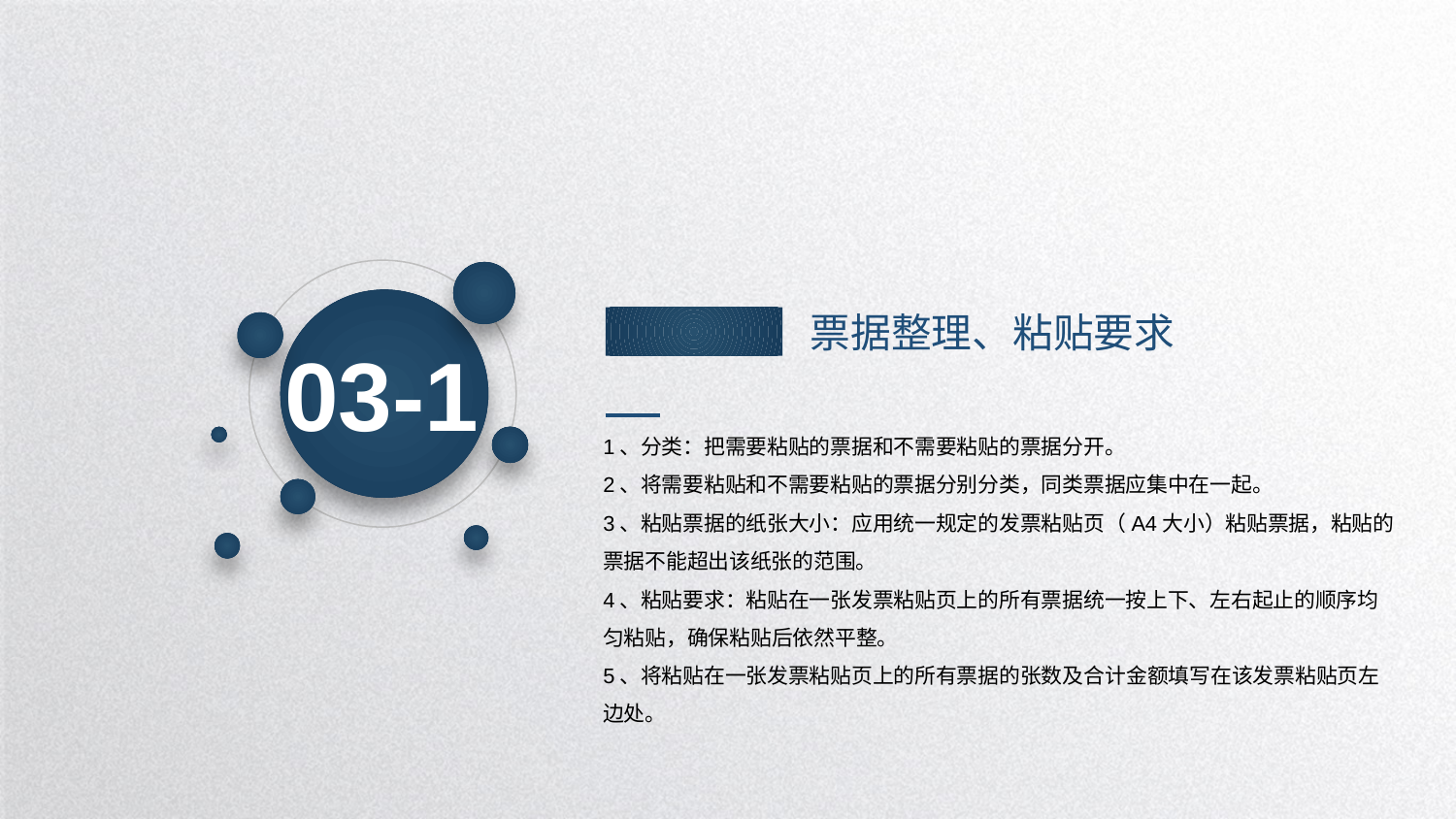

03-1
票据整理、粘贴要求

1、分类：把需要粘贴的票据和不需要粘贴的票据分开。
2、将需要粘贴和不需要粘贴的票据分别分类，同类票据应集中在一起。
3、粘贴票据的纸张大小：应用统一规定的发票粘贴页（A4大小）粘贴票据，粘贴的票据不能超出该纸张的范围。
4、粘贴要求：粘贴在一张发票粘贴页上的所有票据统一按上下、左右起止的顺序均匀粘贴，确保粘贴后依然平整。
5、将粘贴在一张发票粘贴页上的所有票据的张数及合计金额填写在该发票粘贴页左边处。